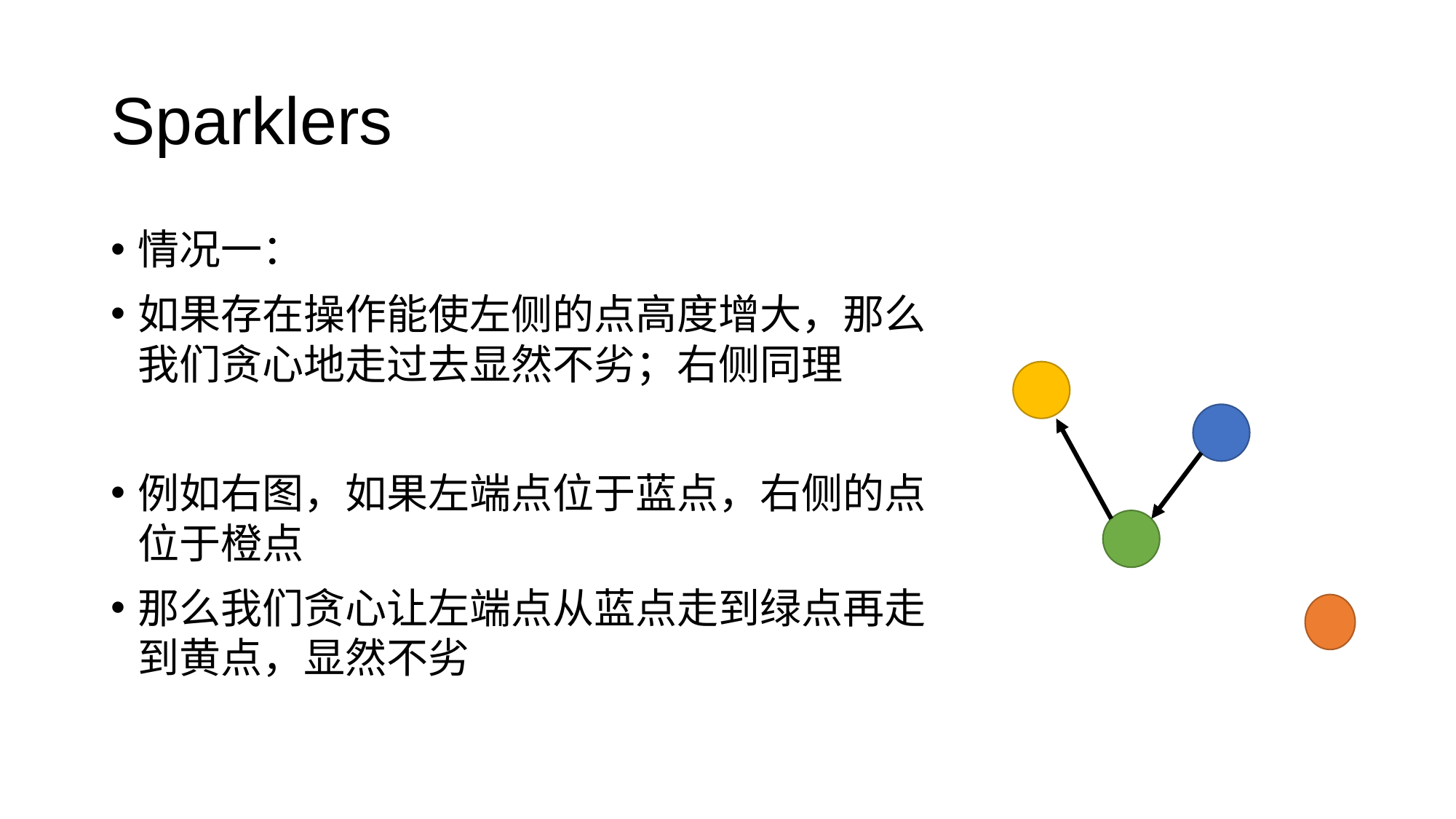

# Sparklers
情况一：
如果存在操作能使左侧的点高度增大，那么我们贪心地走过去显然不劣；右侧同理

例如右图，如果左端点位于蓝点，右侧的点位于橙点
那么我们贪心让左端点从蓝点走到绿点再走到黄点，显然不劣